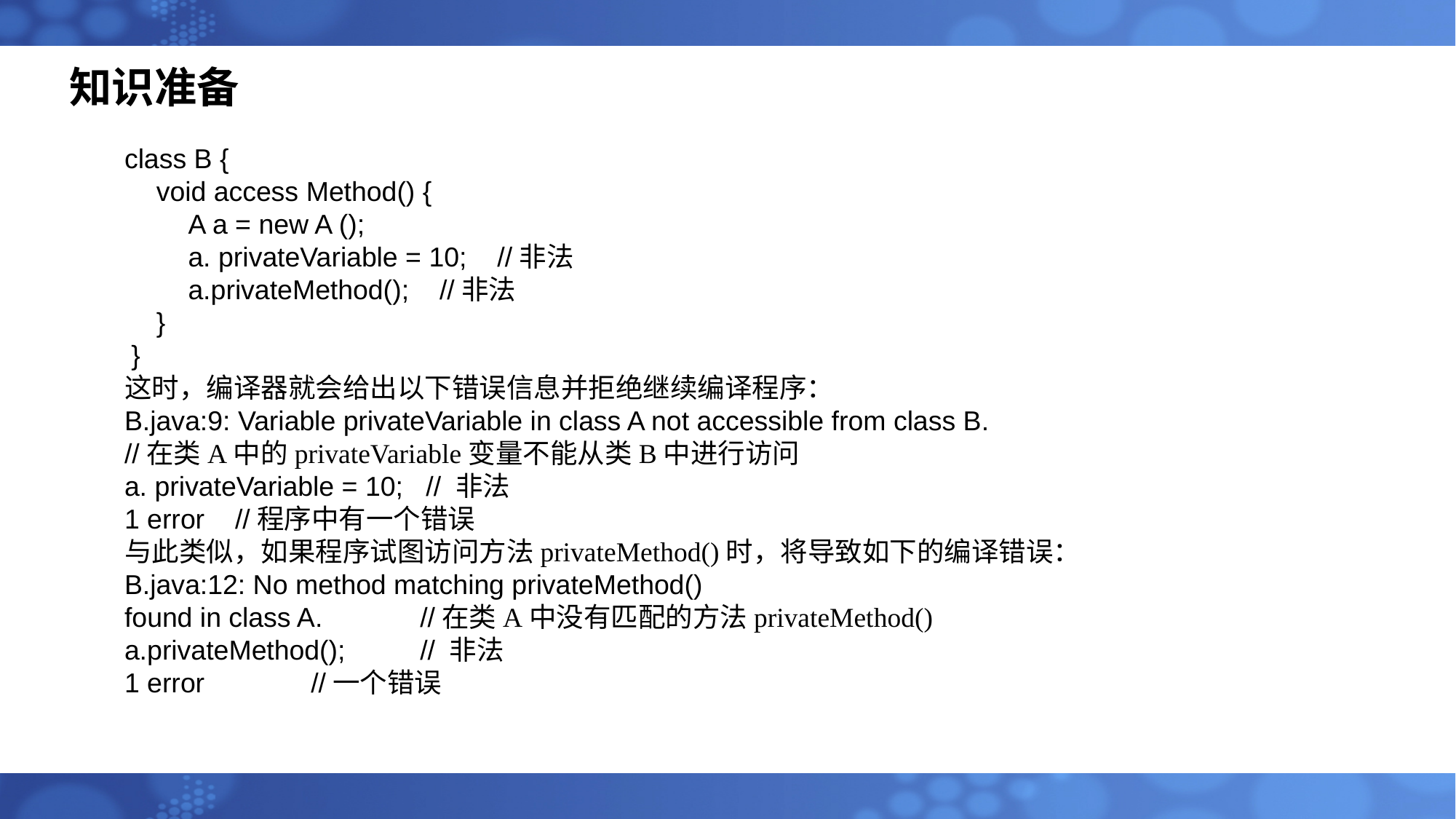

# 知识准备
class B {
void access Method() {
A a = new A ();
a. privateVariable = 10;    //非法
a.privateMethod();    //非法
}
}
这时，编译器就会给出以下错误信息并拒绝继续编译程序：
B.java:9: Variable privateVariable in class A not accessible from class B.
//在类A中的privateVariable变量不能从类B中进行访问
a. privateVariable = 10;   // 非法
1 error    //程序中有一个错误
与此类似，如果程序试图访问方法privateMethod()时，将导致如下的编译错误：
B.java:12: No method matching privateMethod()
found in class A. 	//在类A中没有匹配的方法privateMethod()
a.privateMethod(); 	// 非法
1 error 	//一个错误